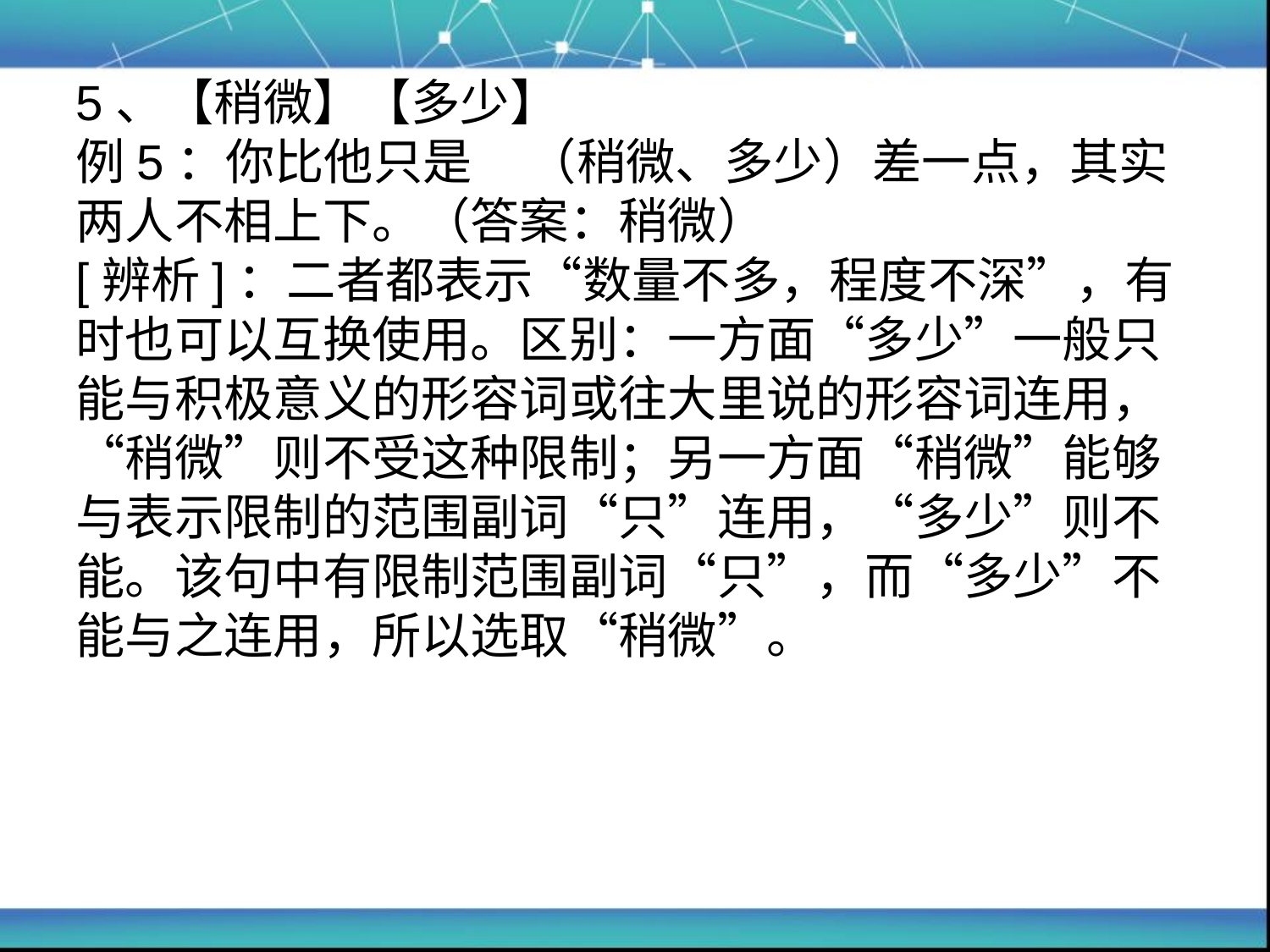

# 5、【稍微】【多少】 例5：你比他只是     （稍微、多少）差一点，其实两人不相上下。（答案：稍微） [辨析]：二者都表示“数量不多，程度不深”，有时也可以互换使用。区别：一方面“多少”一般只能与积极意义的形容词或往大里说的形容词连用，“稍微”则不受这种限制；另一方面“稍微”能够与表示限制的范围副词“只”连用，“多少”则不能。该句中有限制范围副词“只”，而“多少”不能与之连用，所以选取“稍微”。